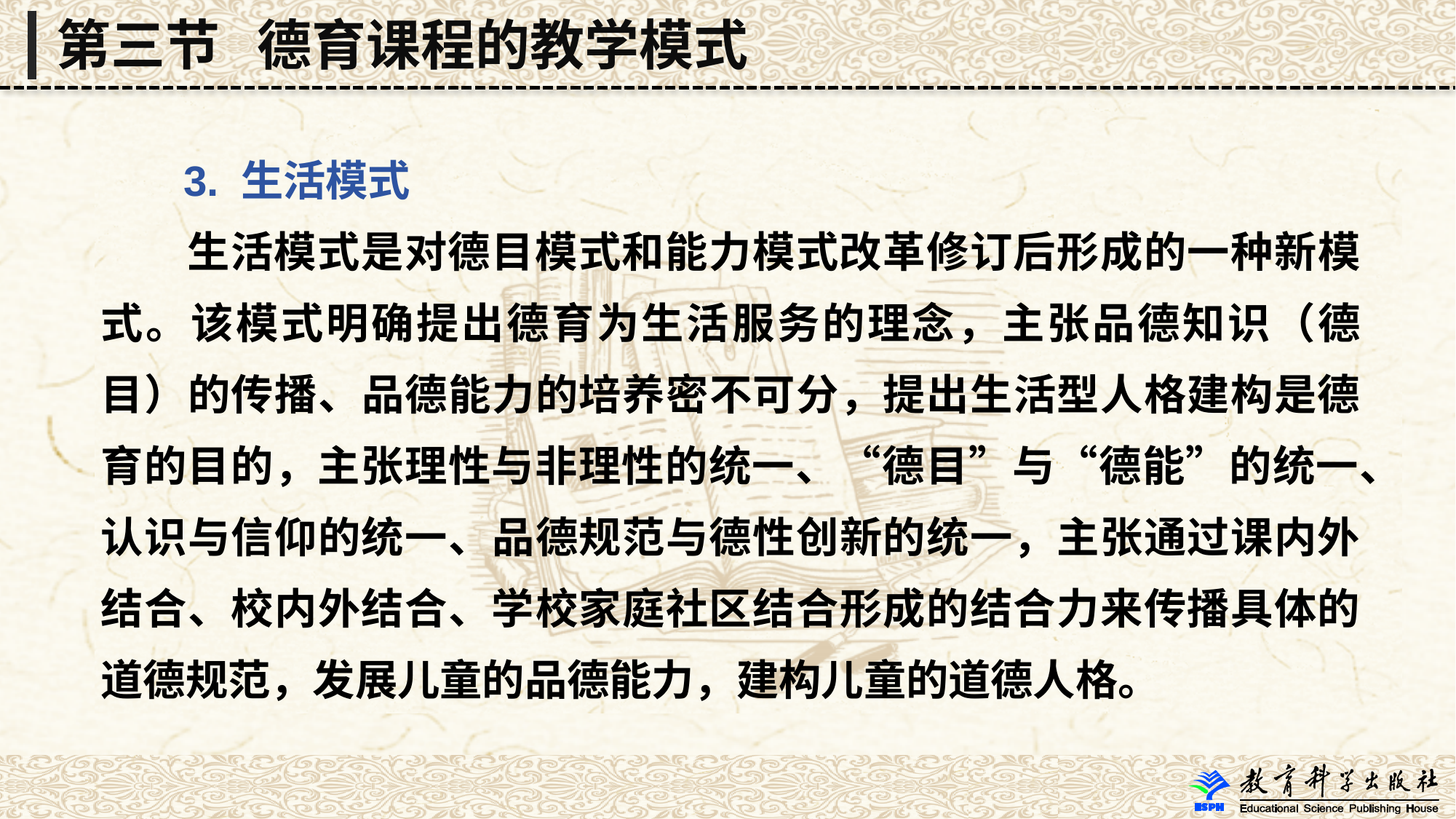

第三节   德育课程的教学模式
       3. 生活模式
       生活模式是对德目模式和能力模式改革修订后形成的一种新模式。该模式明确提出德育为生活服务的理念，主张品德知识（德目）的传播、品德能力的培养密不可分，提出生活型人格建构是德育的目的，主张理性与非理性的统一、“德目”与“德能”的统一、认识与信仰的统一、品德规范与德性创新的统一，主张通过课内外结合、校内外结合、学校家庭社区结合形成的结合力来传播具体的道德规范，发展儿童的品德能力，建构儿童的道德人格。